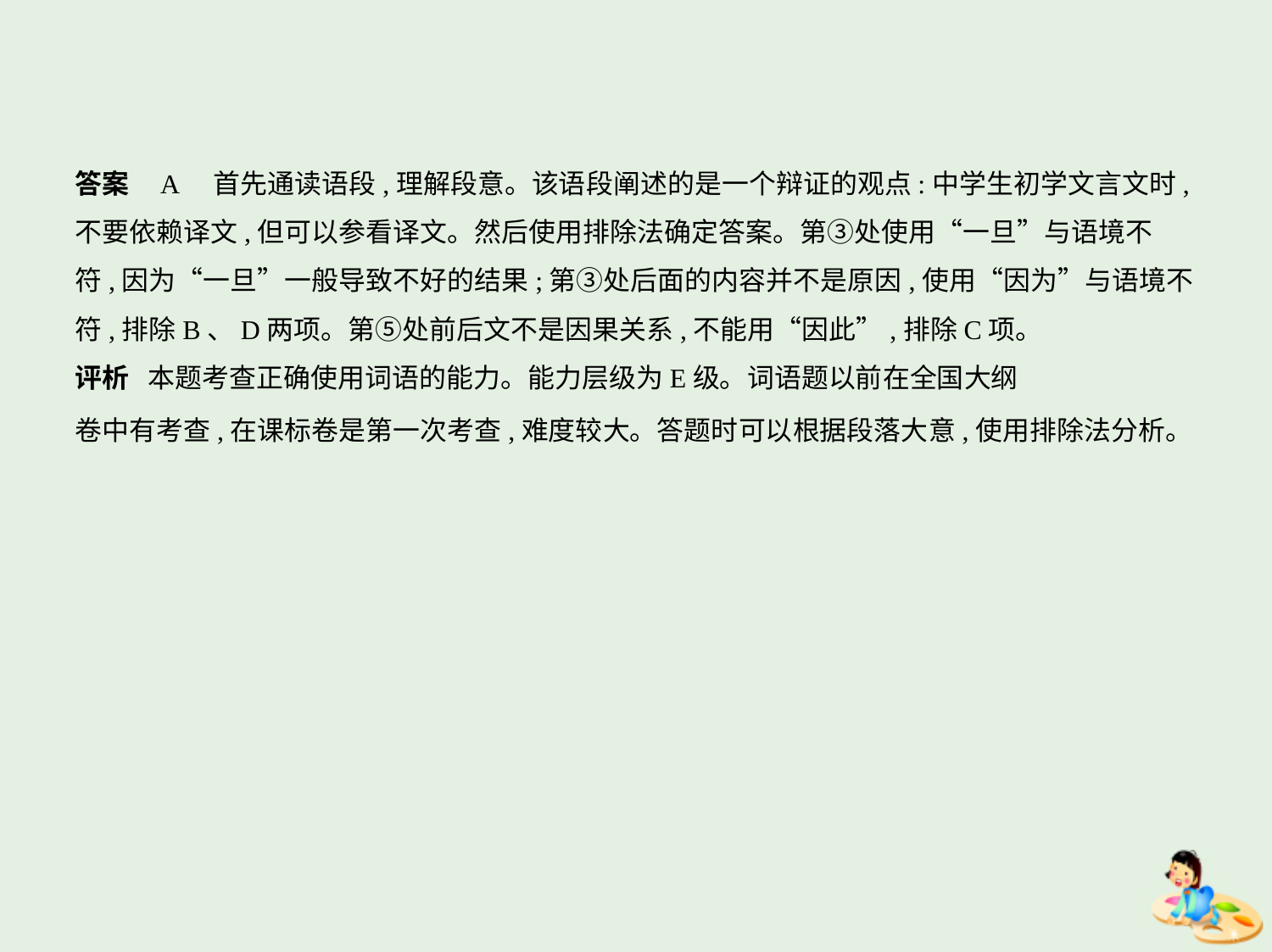

答案    A　首先通读语段,理解段意。该语段阐述的是一个辩证的观点:中学生初学文言文时,
不要依赖译文,但可以参看译文。然后使用排除法确定答案。第③处使用“一旦”与语境不
符,因为“一旦”一般导致不好的结果;第③处后面的内容并不是原因,使用“因为”与语境不
符,排除B、D两项。第⑤处前后文不是因果关系,不能用“因此”,排除C项。
评析   本题考查正确使用词语的能力。能力层级为E级。词语题以前在全国大纲
卷中有考查,在课标卷是第一次考查,难度较大。答题时可以根据段落大意,使用排除法分析。